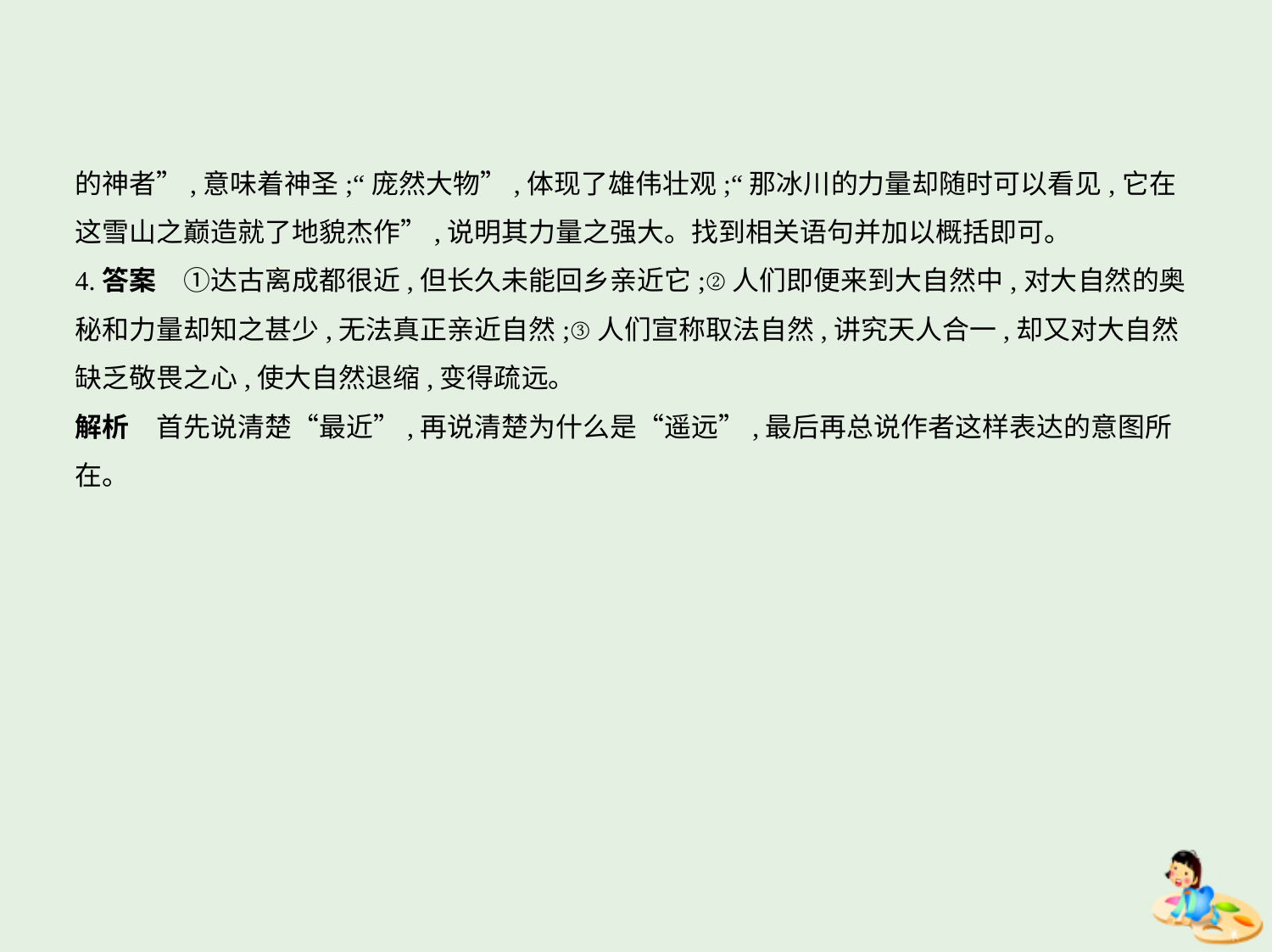

的神者”,意味着神圣;“庞然大物”,体现了雄伟壮观;“那冰川的力量却随时可以看见,它在
这雪山之巅造就了地貌杰作”,说明其力量之强大。找到相关语句并加以概括即可。
4.答案　①达古离成都很近,但长久未能回乡亲近它;②人们即便来到大自然中,对大自然的奥
秘和力量却知之甚少,无法真正亲近自然;③人们宣称取法自然,讲究天人合一,却又对大自然
缺乏敬畏之心,使大自然退缩,变得疏远。
解析　首先说清楚“最近”,再说清楚为什么是“遥远”,最后再总说作者这样表达的意图所
在。